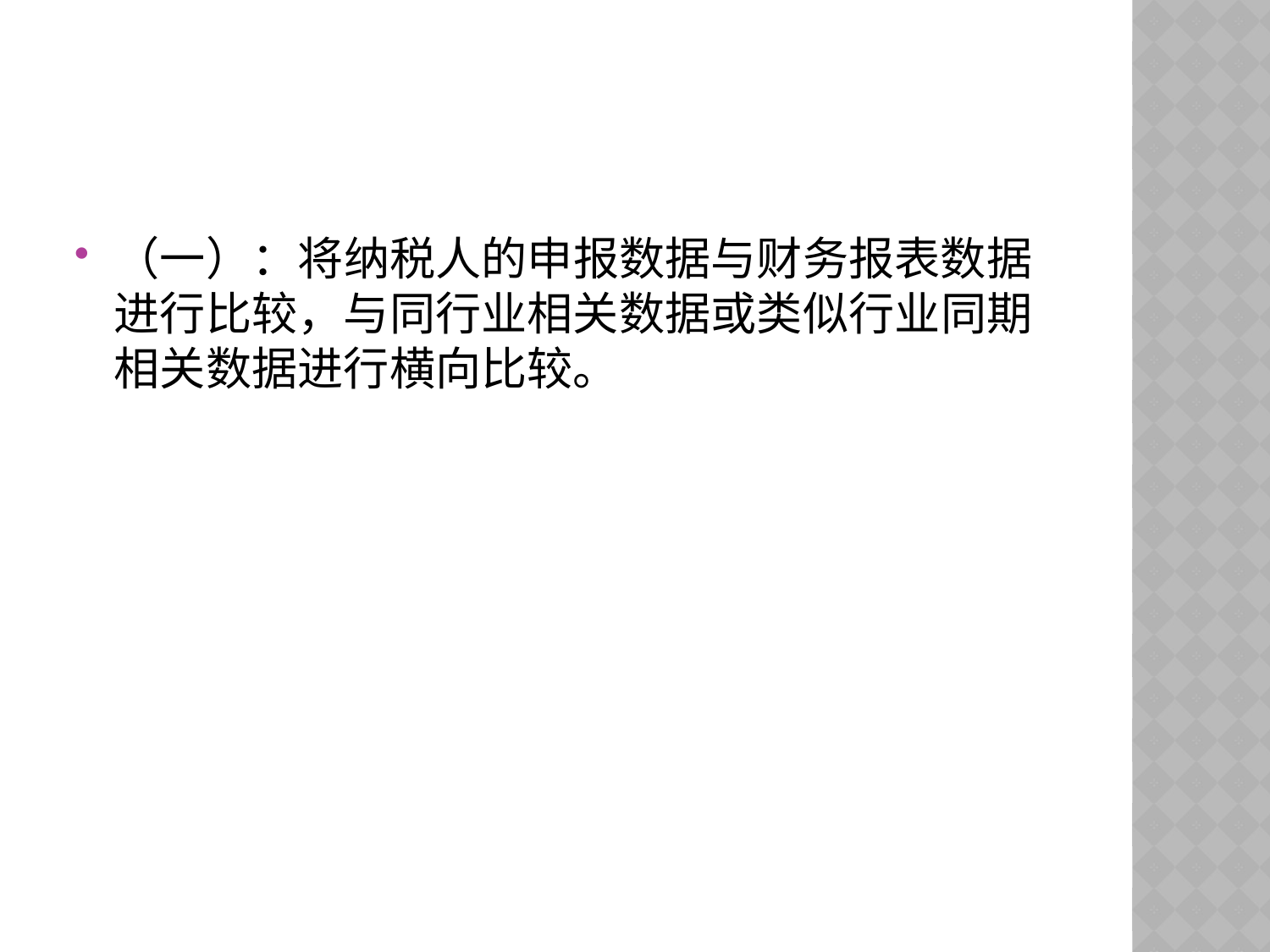

#
（一）：将纳税人的申报数据与财务报表数据进行比较，与同行业相关数据或类似行业同期相关数据进行横向比较。